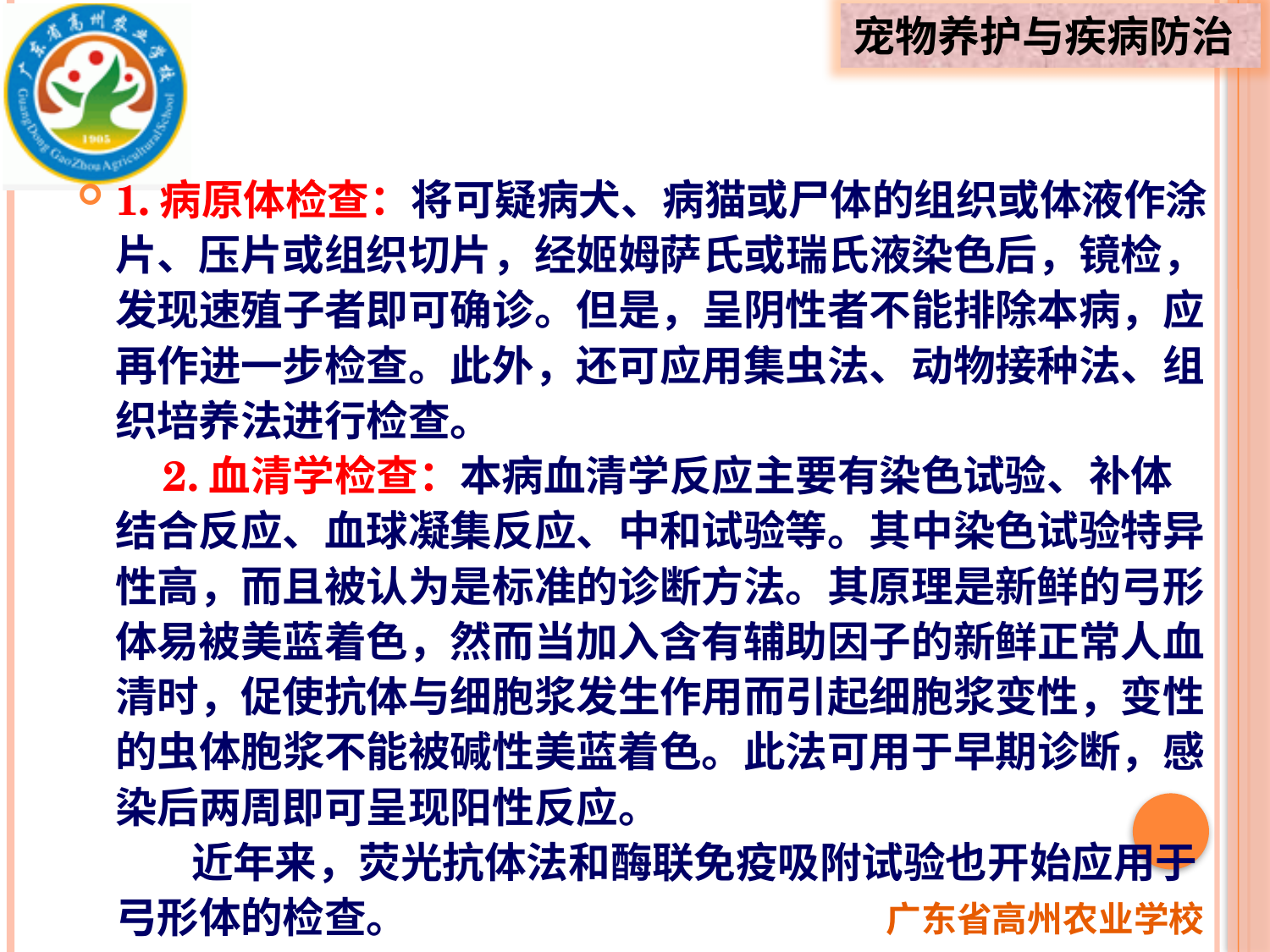

1.病原体检查：将可疑病犬、病猫或尸体的组织或体液作涂片、压片或组织切片，经姬姆萨氏或瑞氏液染色后，镜检，发现速殖子者即可确诊。但是，呈阴性者不能排除本病，应再作进一步检查。此外，还可应用集虫法、动物接种法、组织培养法进行检查。
    2.血清学检查：本病血清学反应主要有染色试验、补体结合反应、血球凝集反应、中和试验等。其中染色试验特异性高，而且被认为是标准的诊断方法。其原理是新鲜的弓形体易被美蓝着色，然而当加入含有辅助因子的新鲜正常人血清时，促使抗体与细胞浆发生作用而引起细胞浆变性，变性的虫体胞浆不能被碱性美蓝着色。此法可用于早期诊断，感染后两周即可呈现阳性反应。
        近年来，荧光抗体法和酶联免疫吸附试验也开始应用于弓形体的检查。